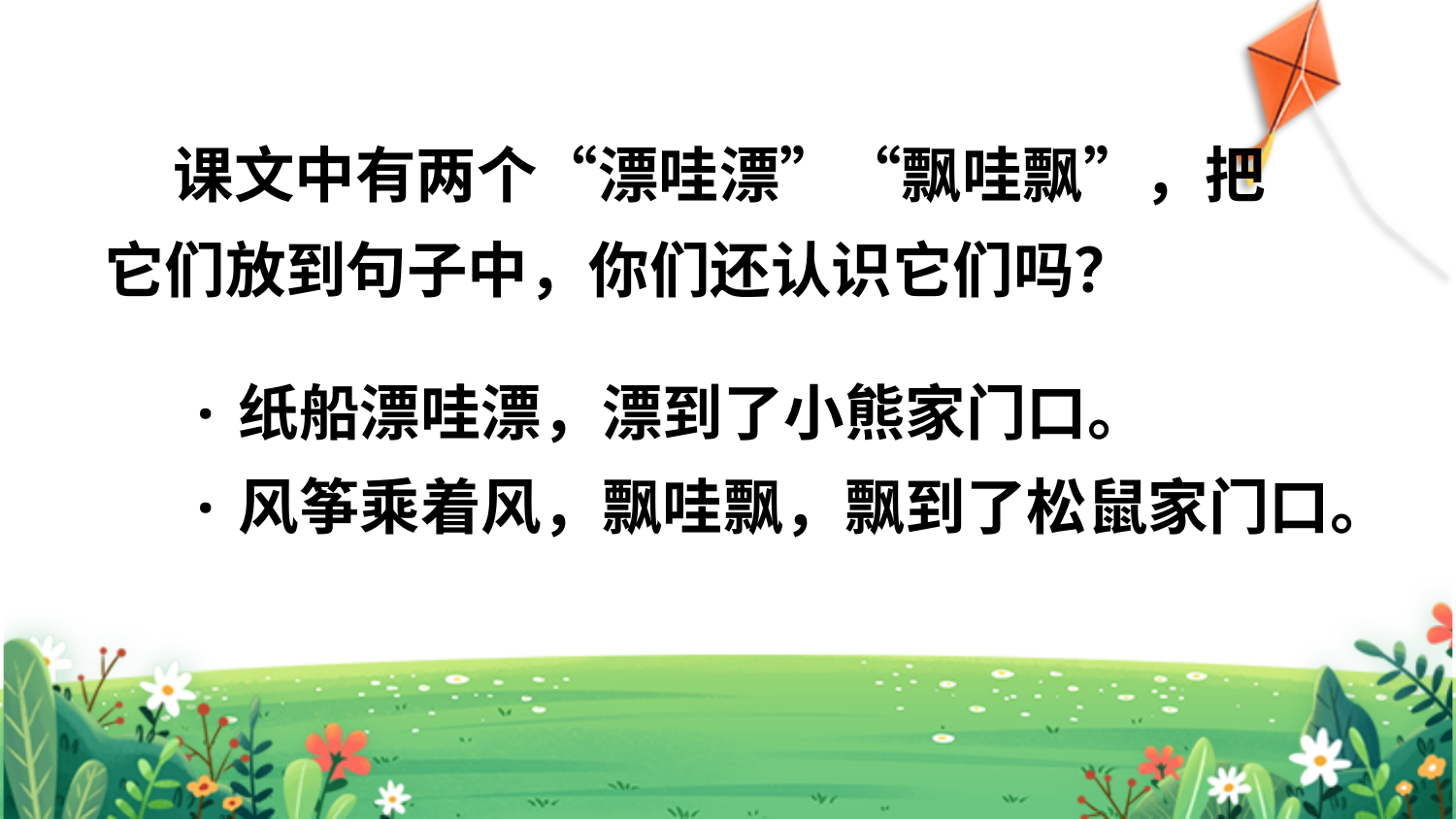

课文中有两个“漂哇漂”“飘哇飘”，把它们放到句子中，你们还认识它们吗？
    ·纸船漂哇漂，漂到了小熊家门口。
    ·风筝乘着风，飘哇飘，飘到了松鼠家门口。